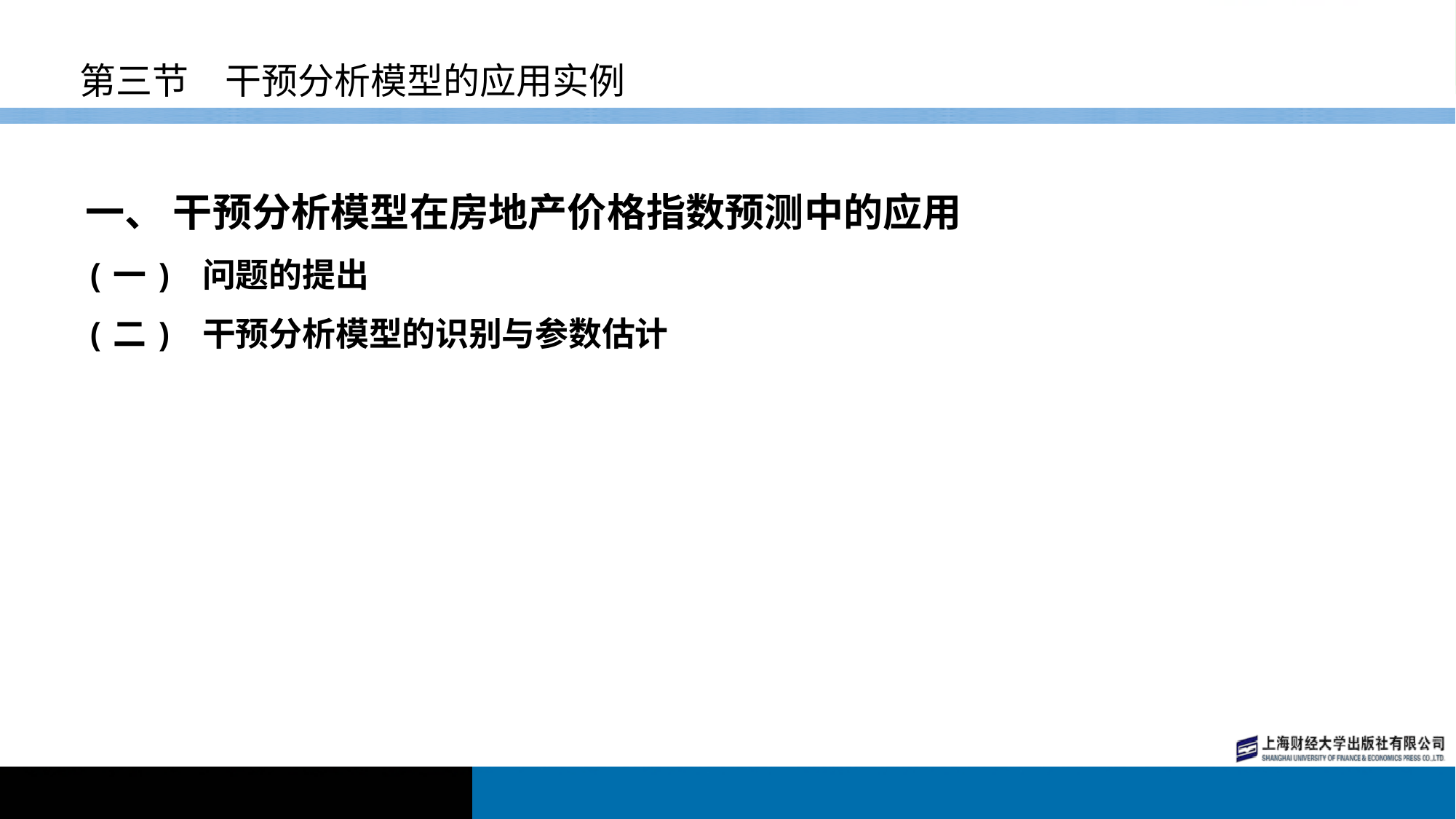

# 第三节　干预分析模型的应用实例
一、 干预分析模型在房地产价格指数预测中的应用
(一) 问题的提出
(二) 干预分析模型的识别与参数估计
9